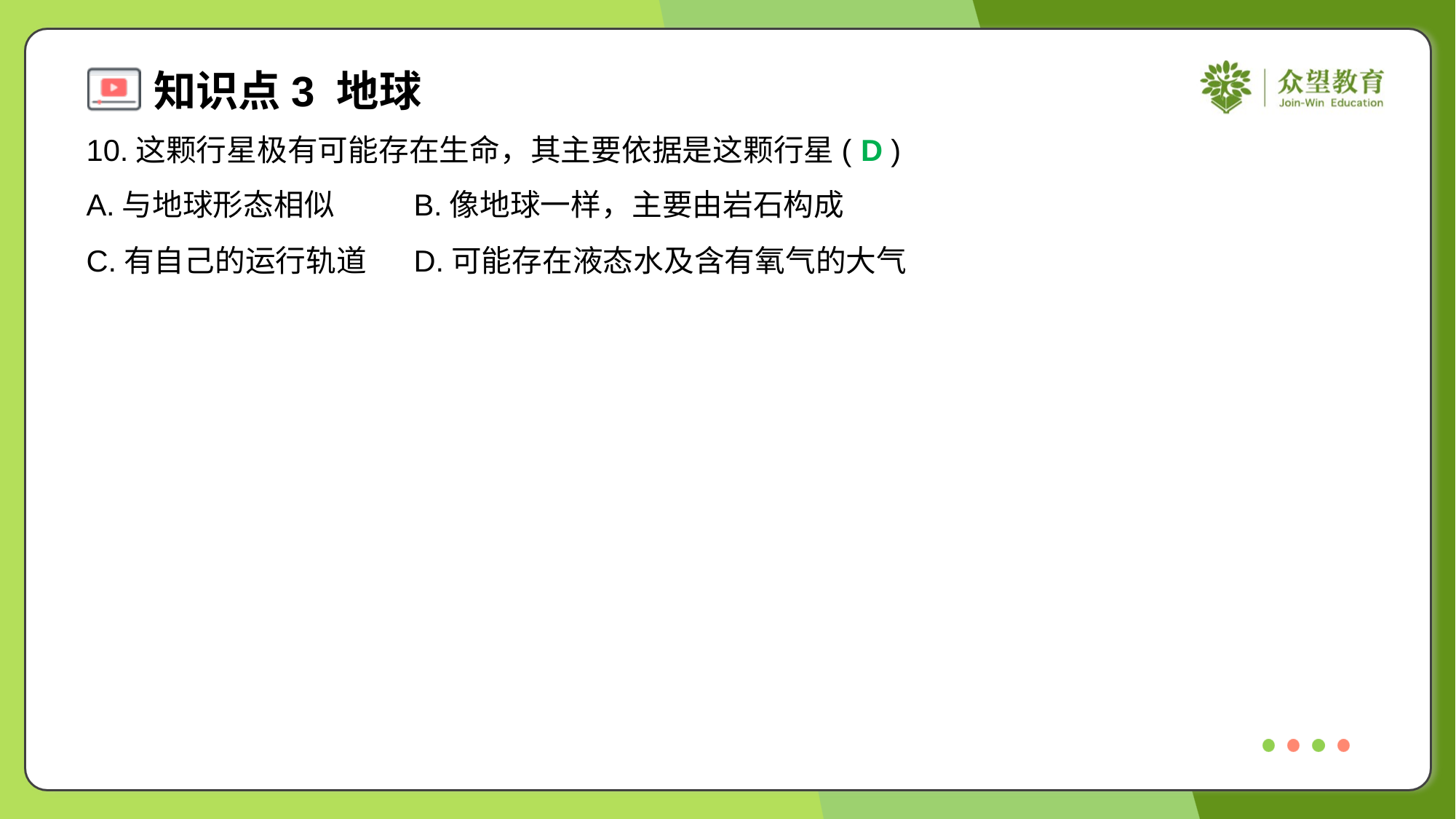

10.这颗行星极有可能存在生命，其主要依据是这颗行星(     )
D
A.与地球形态相似	B.像地球一样，主要由岩石构成
C.有自己的运行轨道	D.可能存在液态水及含有氧气的大气